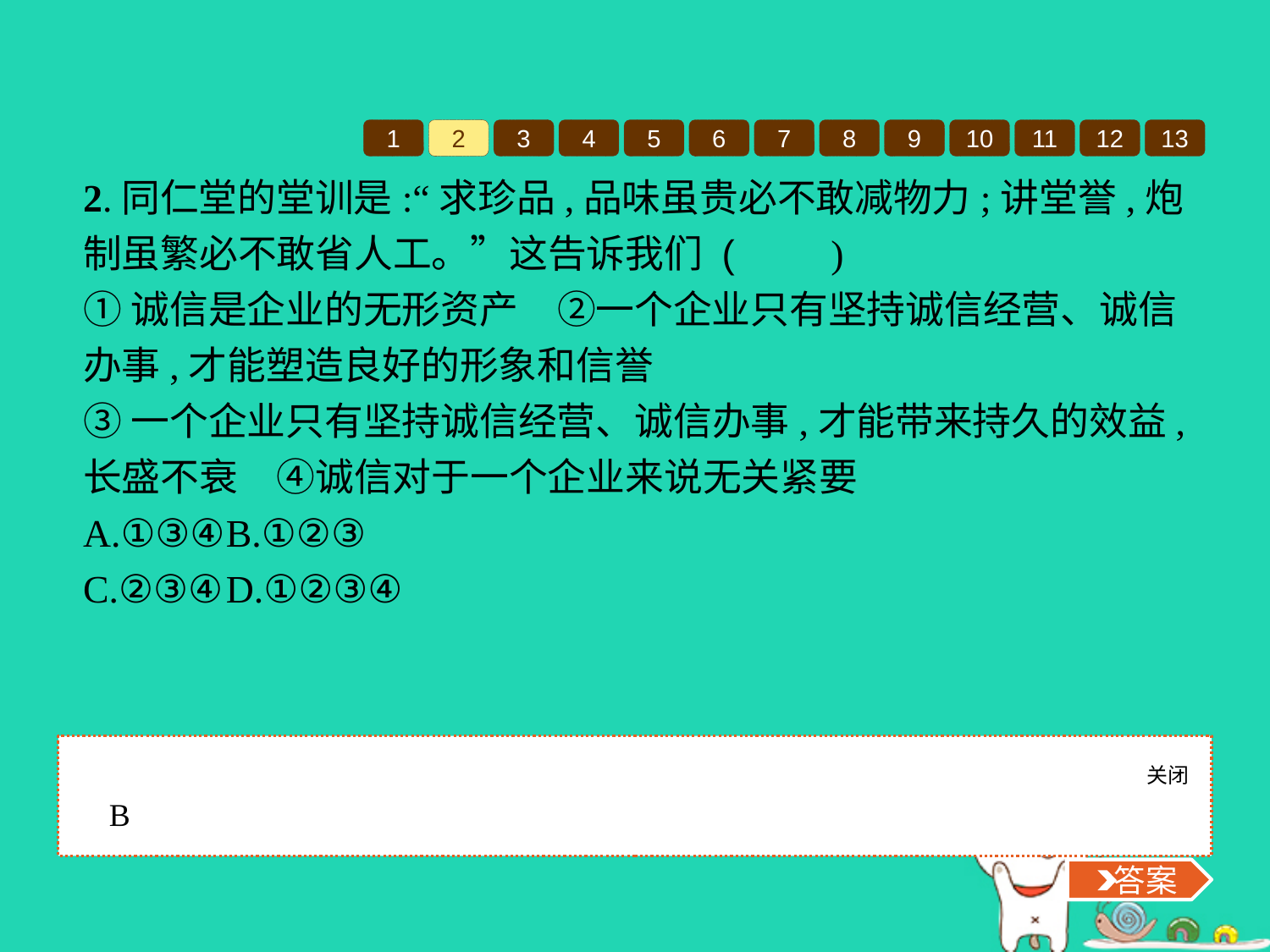

1
2
3
4
5
6
7
8
9
10
11
12
13
2.同仁堂的堂训是:“求珍品,品味虽贵必不敢减物力;讲堂誉,炮制虽繁必不敢省人工。”这告诉我们 (　　)
①诚信是企业的无形资产　②一个企业只有坚持诚信经营、诚信办事,才能塑造良好的形象和信誉
③一个企业只有坚持诚信经营、诚信办事,才能带来持久的效益,长盛不衰　④诚信对于一个企业来说无关紧要
A.①③④	B.①②③
C.②③④	D.①②③④

关闭
  答案

B
  答案